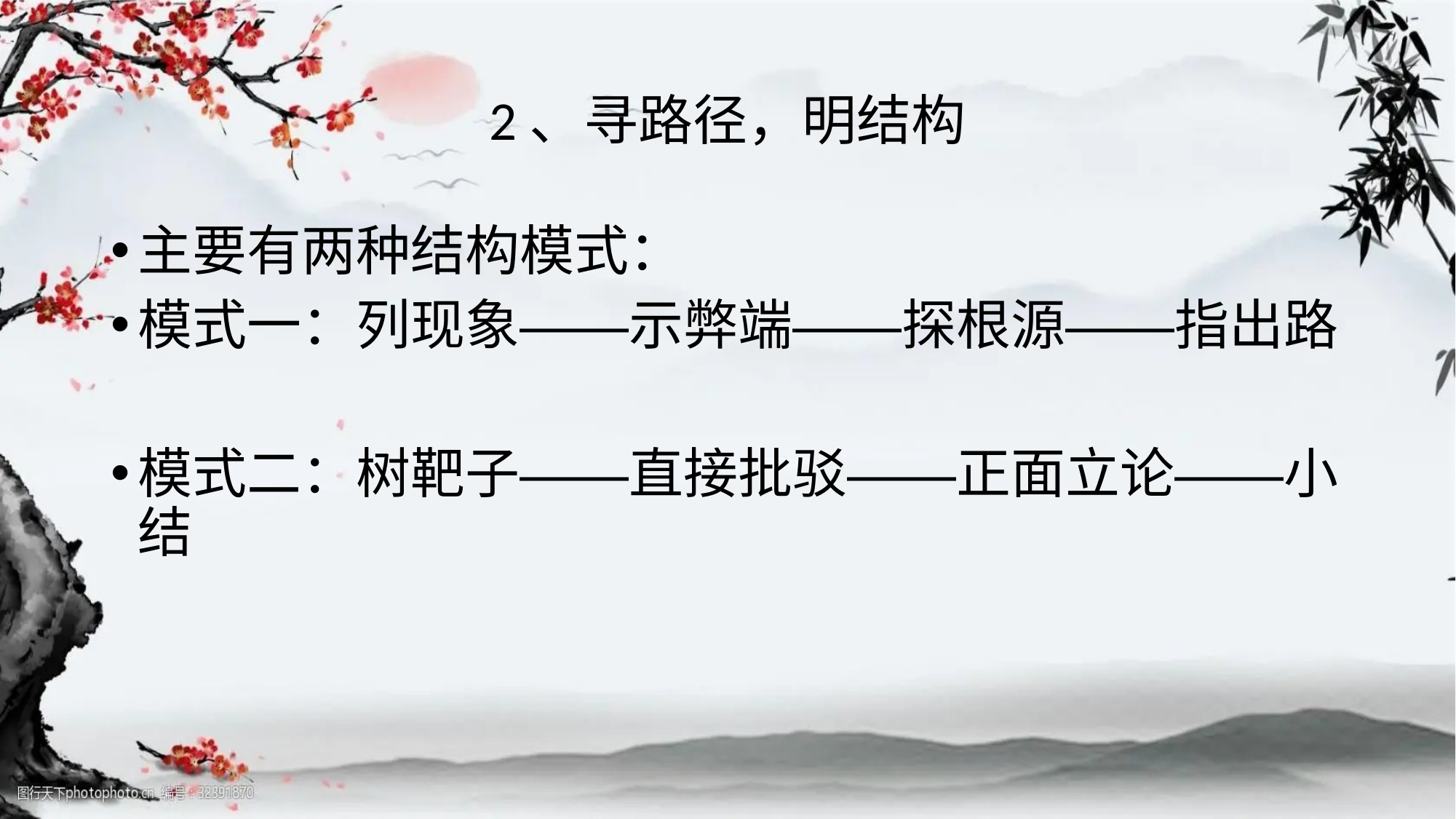

# 2、寻路径，明结构
主要有两种结构模式：
模式一：列现象——示弊端——探根源——指出路

模式二：树靶子——直接批驳——正面立论——小结